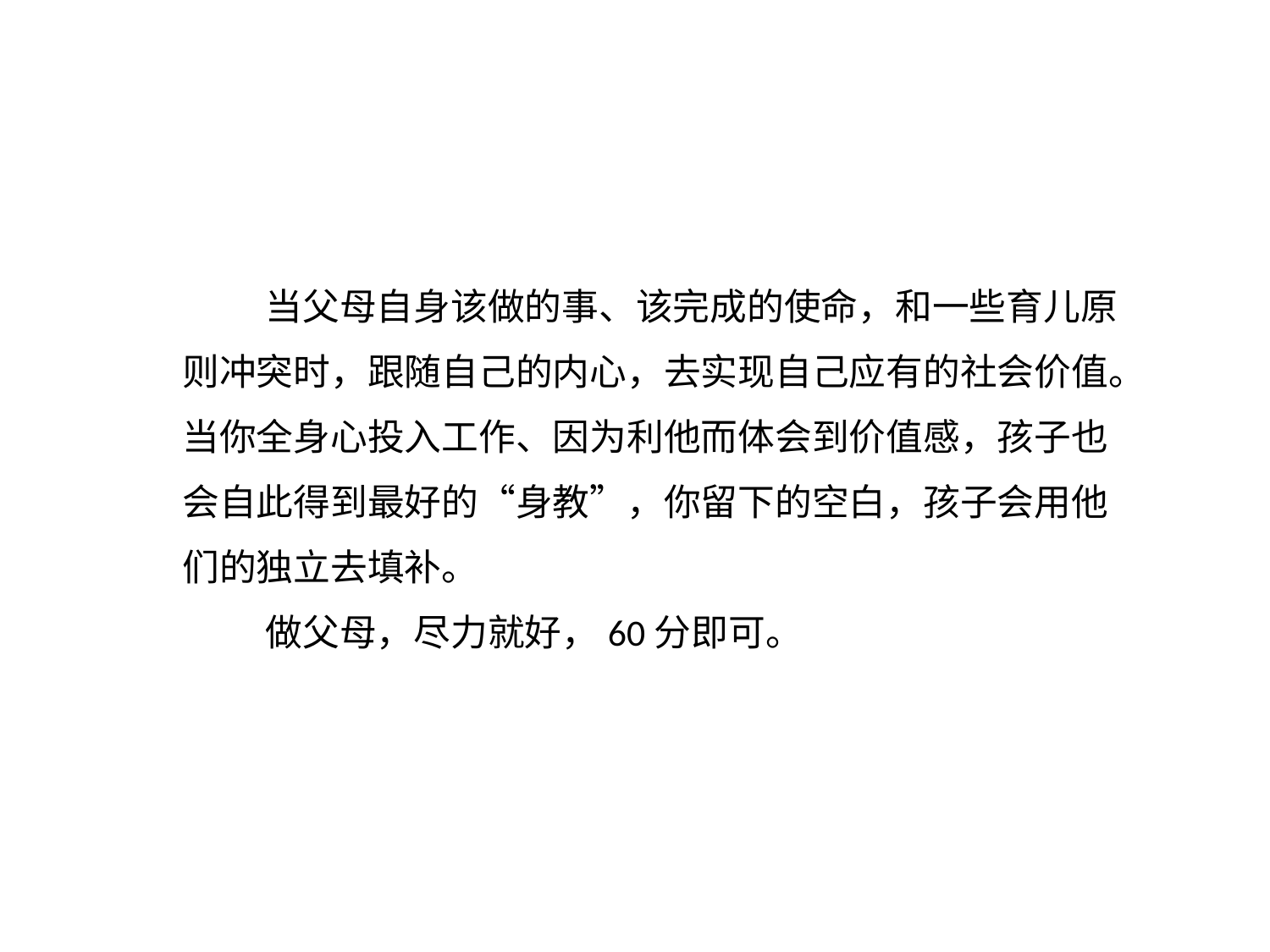

当父母自身该做的事、该完成的使命，和一些育儿原则冲突时，跟随自己的内心，去实现自己应有的社会价值。当你全身心投入工作、因为利他而体会到价值感，孩子也会自此得到最好的“身教”，你留下的空白，孩子会用他们的独立去填补。
         做父母，尽力就好，60分即可。